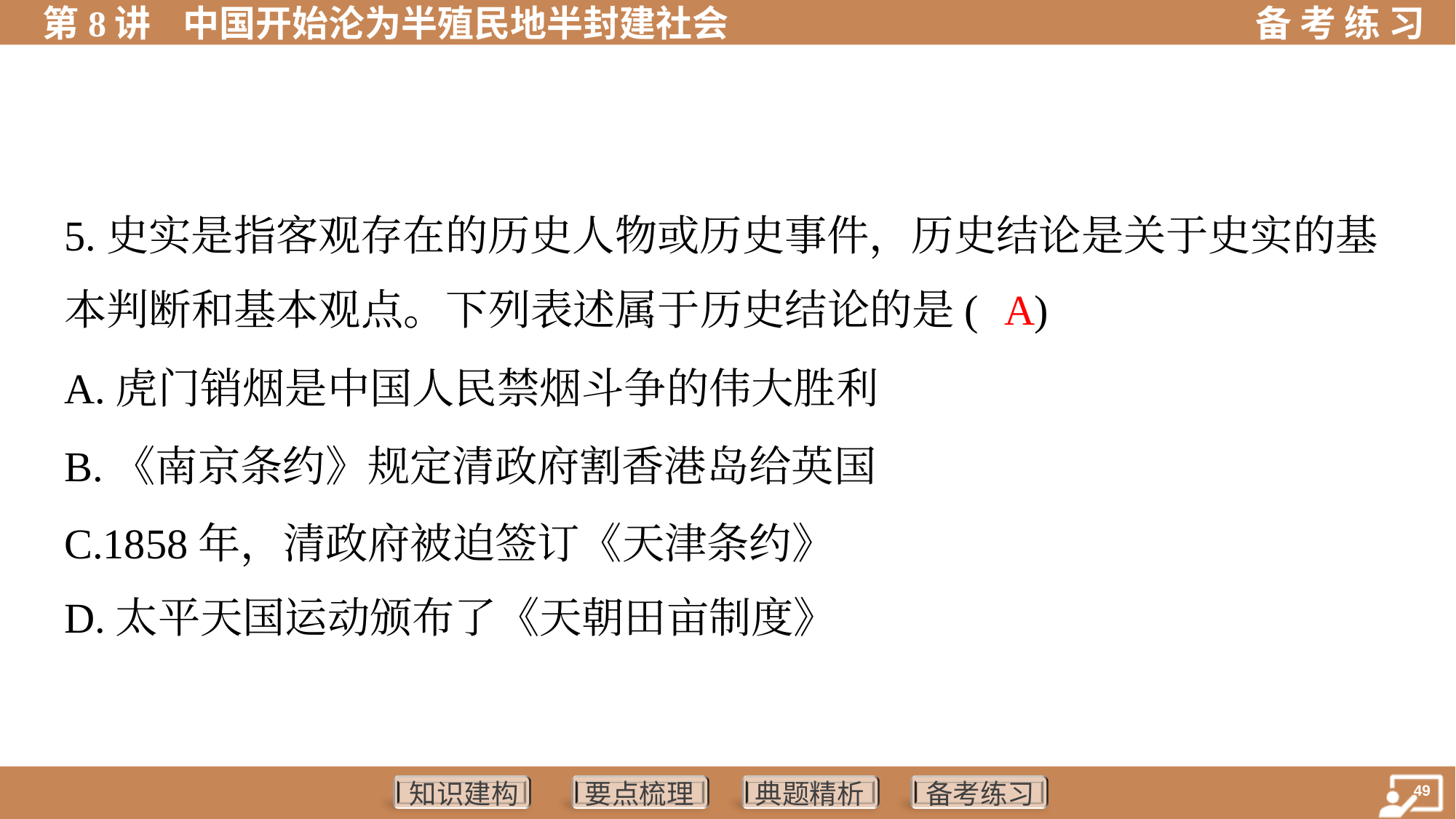

5.史实是指客观存在的历史人物或历史事件，历史结论是关于史实的基
本判断和基本观点。下列表述属于历史结论的是(     )
A
A.虎门销烟是中国人民禁烟斗争的伟大胜利
B.《南京条约》规定清政府割香港岛给英国
C.1858年，清政府被迫签订《天津条约》
D.太平天国运动颁布了《天朝田亩制度》